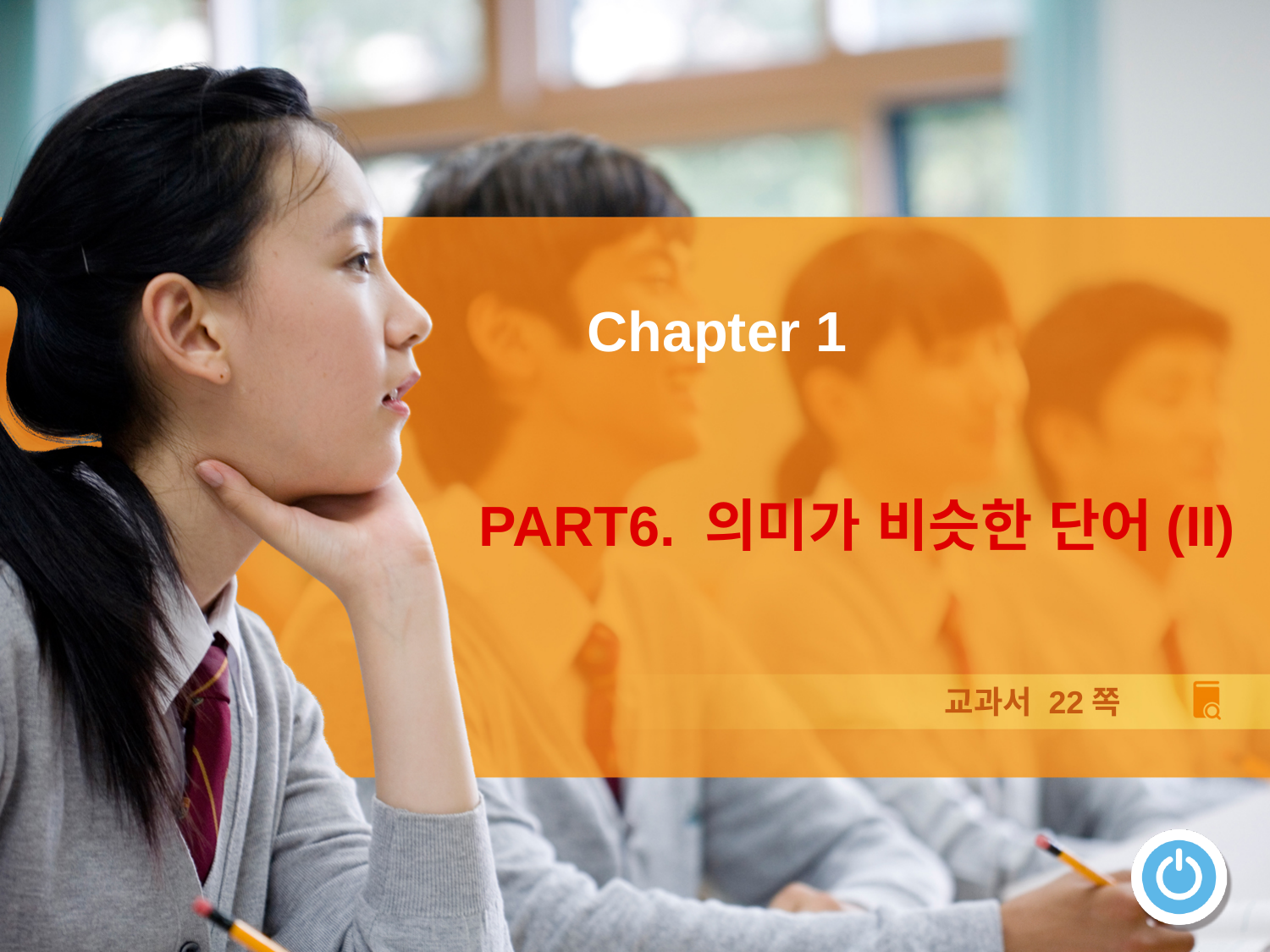

Chapter 1
PART6. 의미가 비슷한 단어(II)
교과서 22쪽